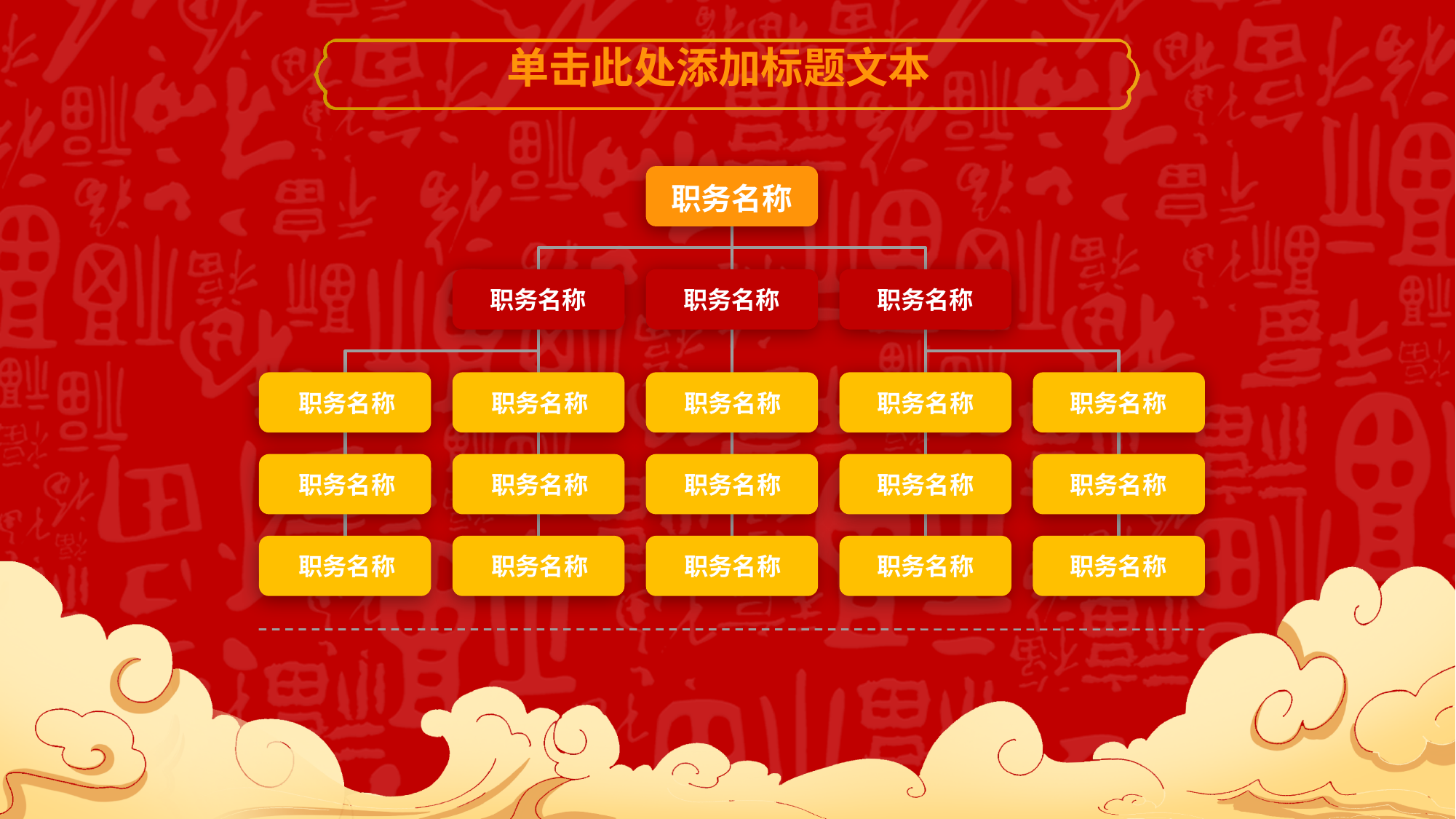

单击此处添加标题文本

职务名称

职务名称
职务名称
职务名称

职务名称
职务名称
职务名称
职务名称
职务名称

职务名称
职务名称
职务名称
职务名称
职务名称

职务名称
职务名称
职务名称
职务名称
职务名称